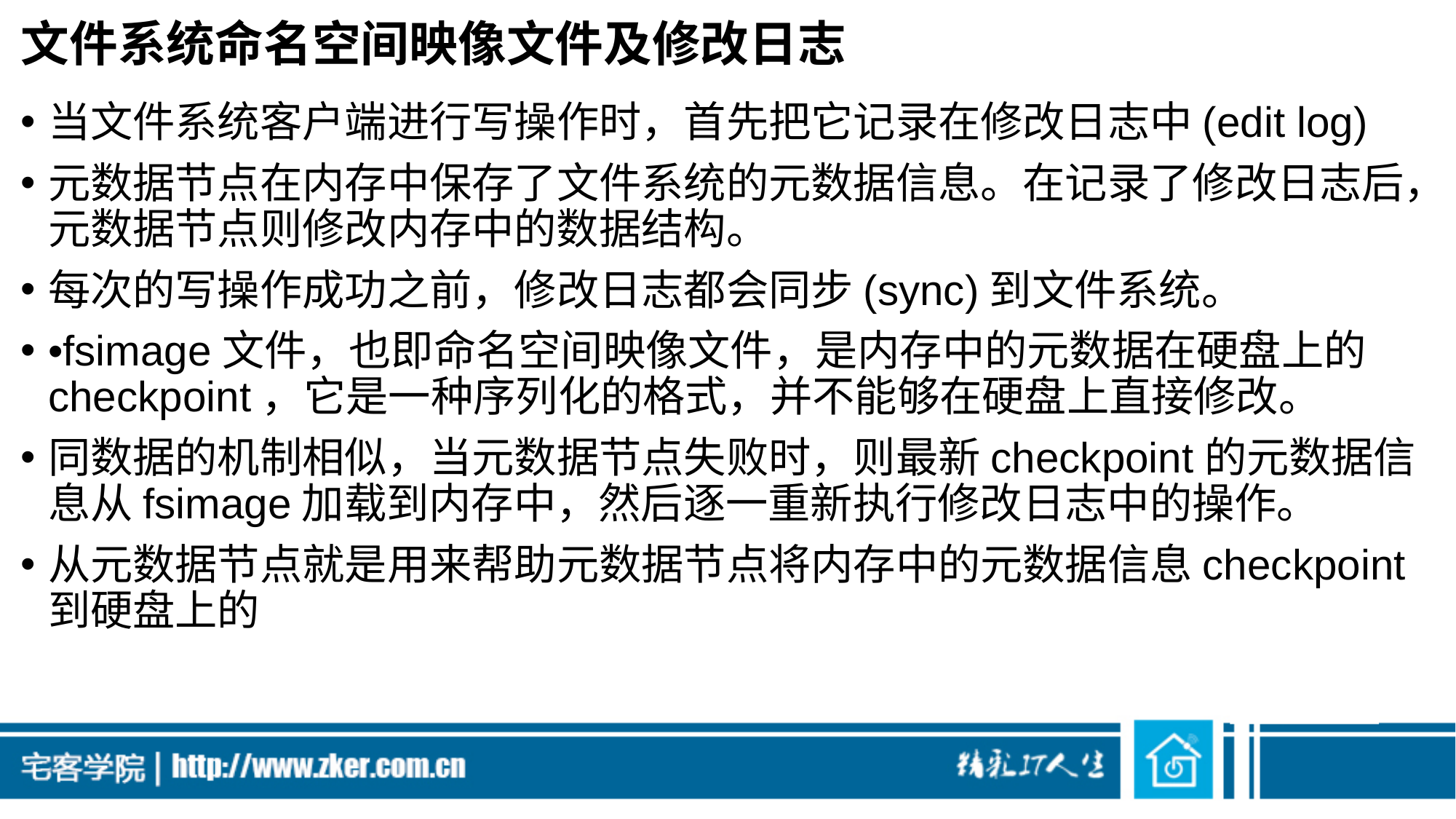

# 文件系统命名空间映像文件及修改日志
当文件系统客户端进行写操作时，首先把它记录在修改日志中(edit log)
元数据节点在内存中保存了文件系统的元数据信息。在记录了修改日志后，元数据节点则修改内存中的数据结构。
每次的写操作成功之前，修改日志都会同步(sync)到文件系统。
•fsimage文件，也即命名空间映像文件，是内存中的元数据在硬盘上的checkpoint，它是一种序列化的格式，并不能够在硬盘上直接修改。
同数据的机制相似，当元数据节点失败时，则最新checkpoint的元数据信息从fsimage加载到内存中，然后逐一重新执行修改日志中的操作。
从元数据节点就是用来帮助元数据节点将内存中的元数据信息checkpoint到硬盘上的